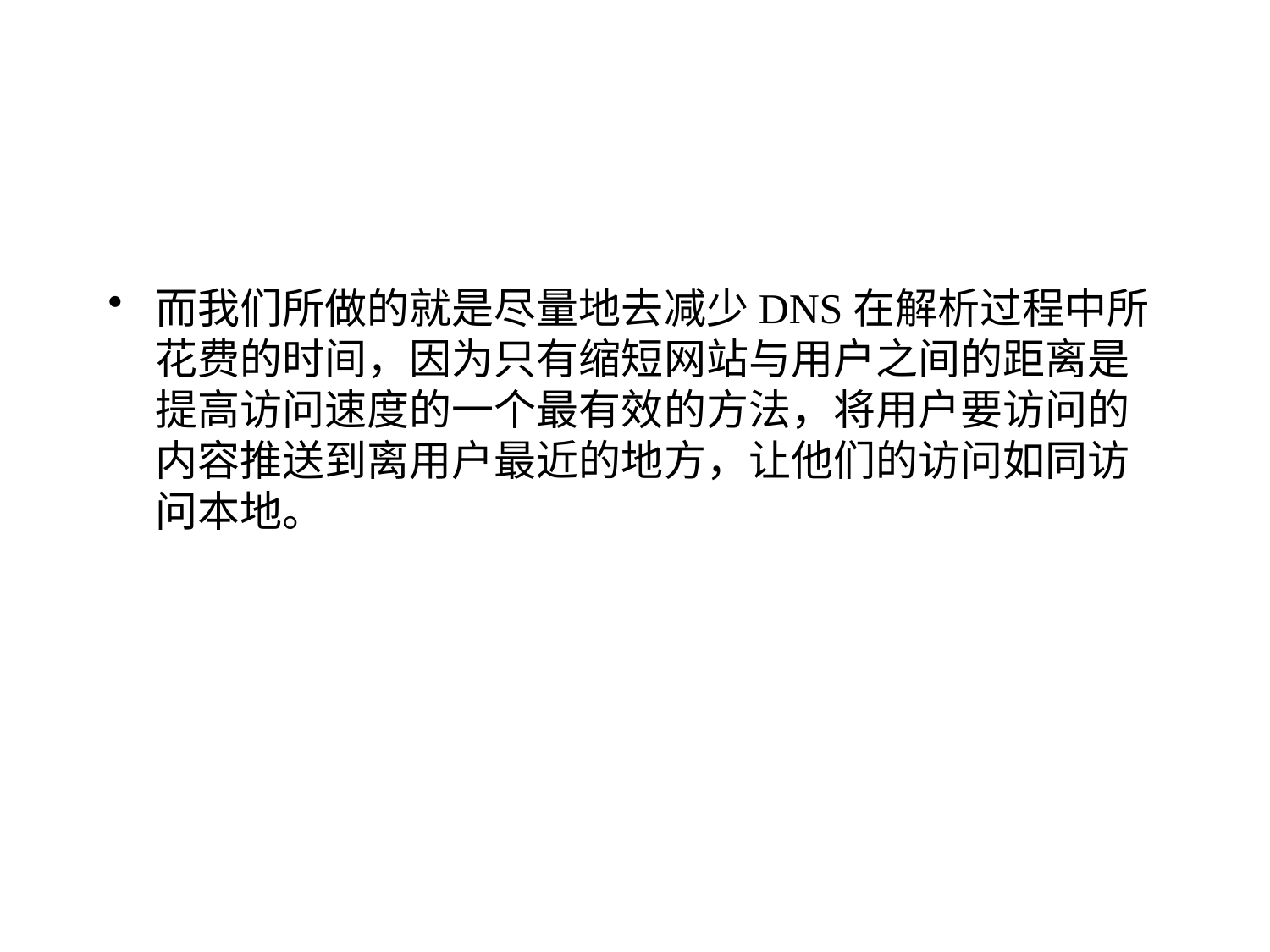

#
而我们所做的就是尽量地去减少DNS在解析过程中所花费的时间，因为只有缩短网站与用户之间的距离是提高访问速度的一个最有效的方法，将用户要访问的内容推送到离用户最近的地方，让他们的访问如同访问本地。